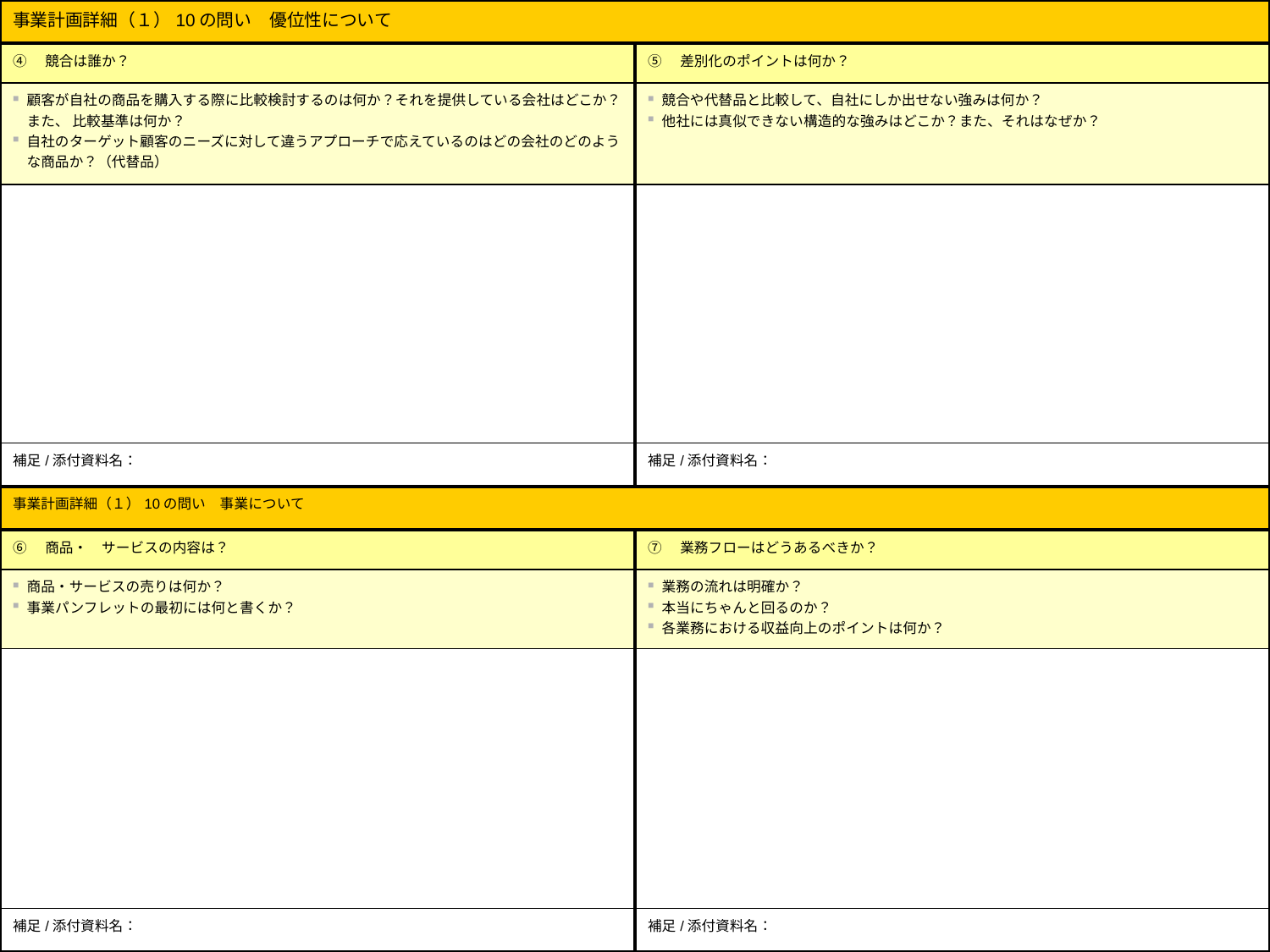

| 事業計画詳細（１）10の問い　優位性について |  |
| --- | --- |
| ④　競合は誰か？ | ⑤　差別化のポイントは何か？ |
| 顧客が自社の商品を購入する際に比較検討するのは何か？それを提供している会社はどこか？また、 比較基準は何か？ 自社のターゲット顧客のニーズに対して違うアプローチで応えているのはどの会社のどのような商品か？（代替品） | 競合や代替品と比較して、自社にしか出せない強みは何か？ 他社には真似できない構造的な強みはどこか？また、それはなぜか？ |
|  |  |
| 補足/添付資料名： | 補足/添付資料名： |
| 事業計画詳細（１）10の問い　事業について |  |
| ⑥　商品・　サービスの内容は？ | ⑦　業務フローはどうあるべきか？ |
| 商品・サービスの売りは何か？ 事業パンフレットの最初には何と書くか？ | 業務の流れは明確か？ 本当にちゃんと回るのか？ 各業務における収益向上のポイントは何か？ |
|  |  |
| 補足/添付資料名： | 補足/添付資料名： |
(C)NVD株式会社
5